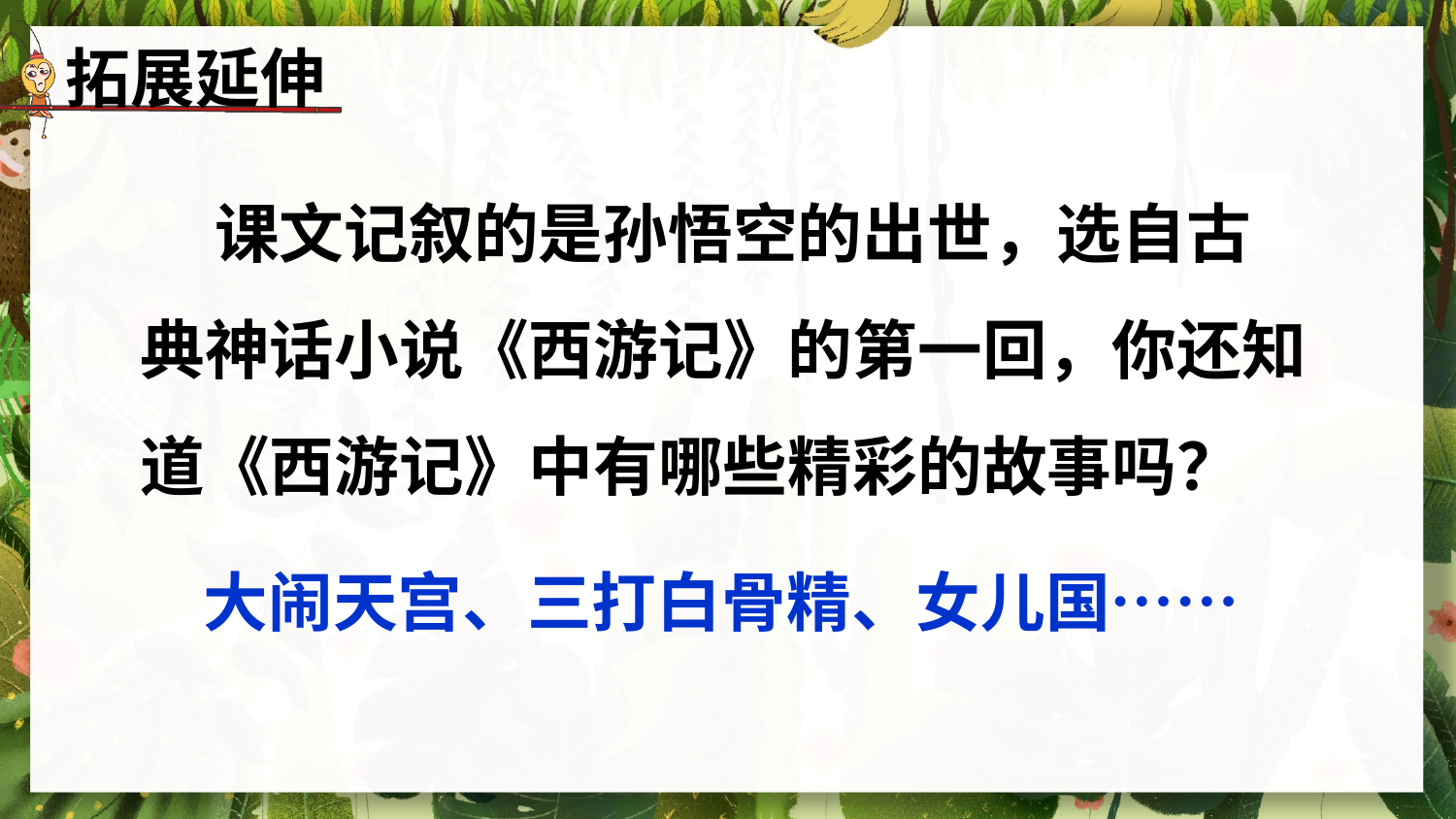

拓展延伸
    课文记叙的是孙悟空的出世，选自古典神话小说《西游记》的第一回，你还知道《西游记》中有哪些精彩的故事吗？
大闹天宫、三打白骨精、女儿国……